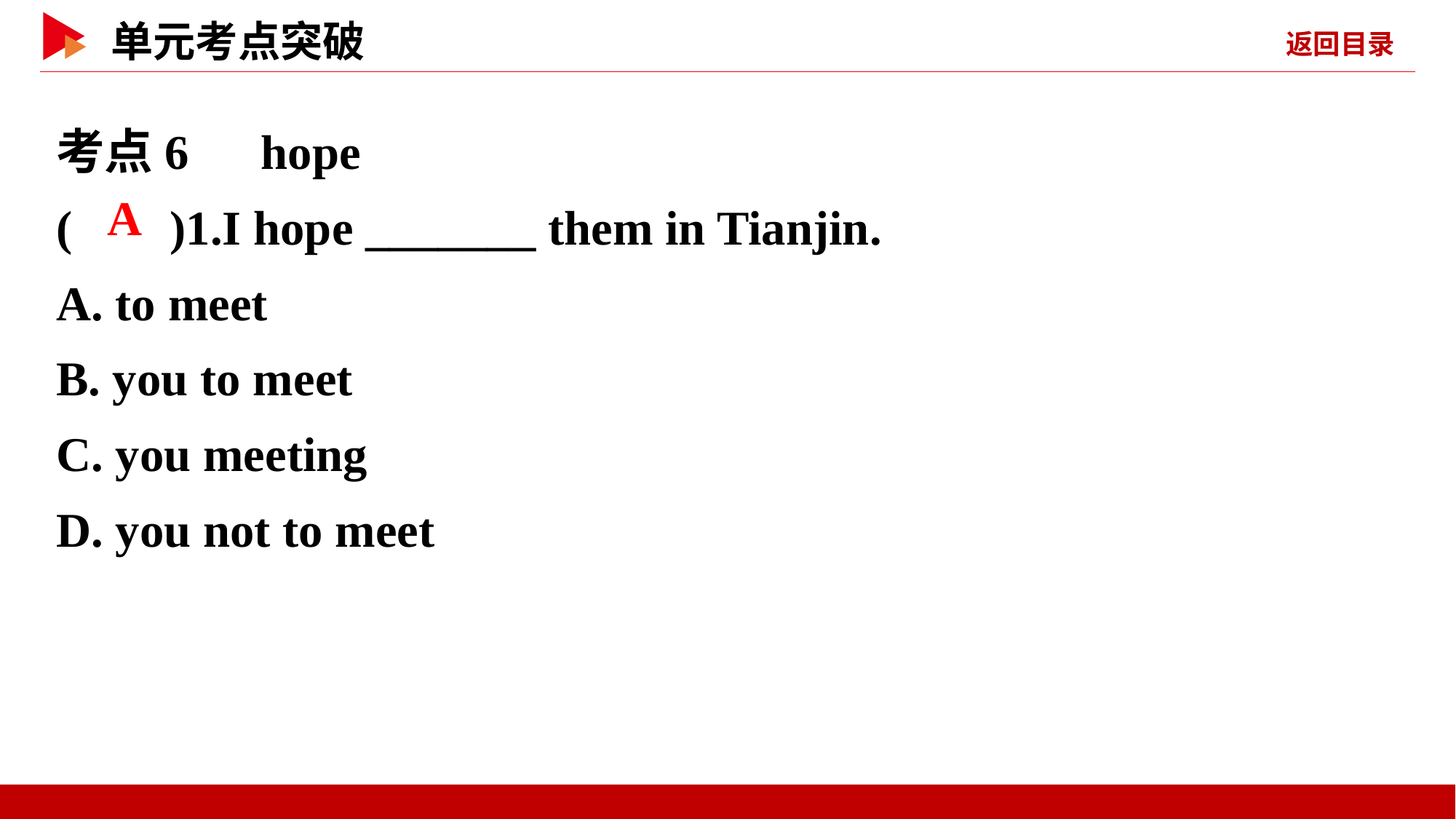

考点6　hope
(        )1.I hope _______ them in Tianjin.
A. to meet
B. you to meet
C. you meeting
D. you not to meet
   A